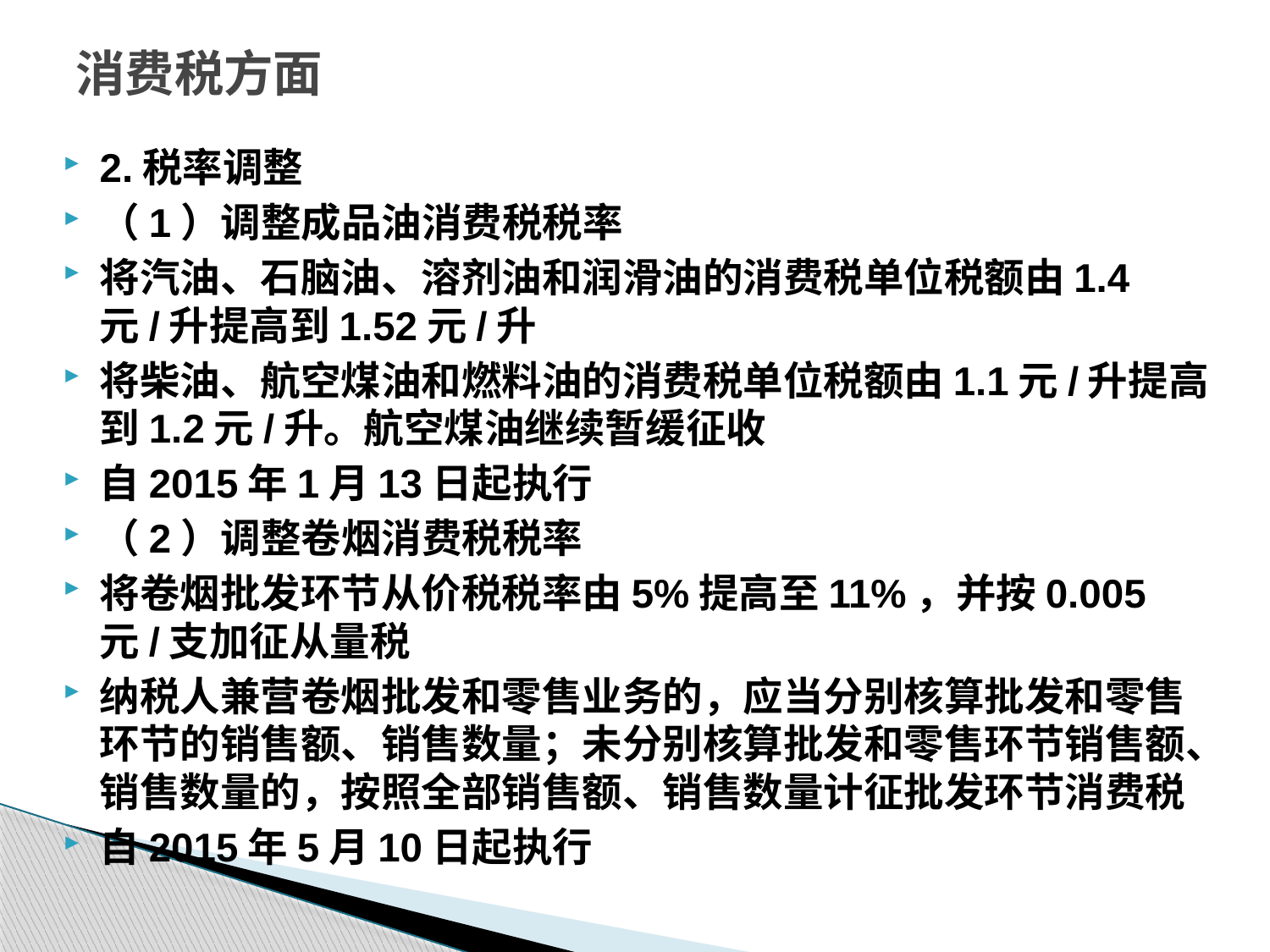

# 消费税方面
2.税率调整
（1）调整成品油消费税税率
将汽油、石脑油、溶剂油和润滑油的消费税单位税额由1.4元/升提高到1.52元/升
将柴油、航空煤油和燃料油的消费税单位税额由1.1元/升提高到1.2元/升。航空煤油继续暂缓征收
自2015年1月13日起执行
（2）调整卷烟消费税税率
将卷烟批发环节从价税税率由5%提高至11%，并按0.005元/支加征从量税
纳税人兼营卷烟批发和零售业务的，应当分别核算批发和零售环节的销售额、销售数量；未分别核算批发和零售环节销售额、销售数量的，按照全部销售额、销售数量计征批发环节消费税
自2015年5月10日起执行